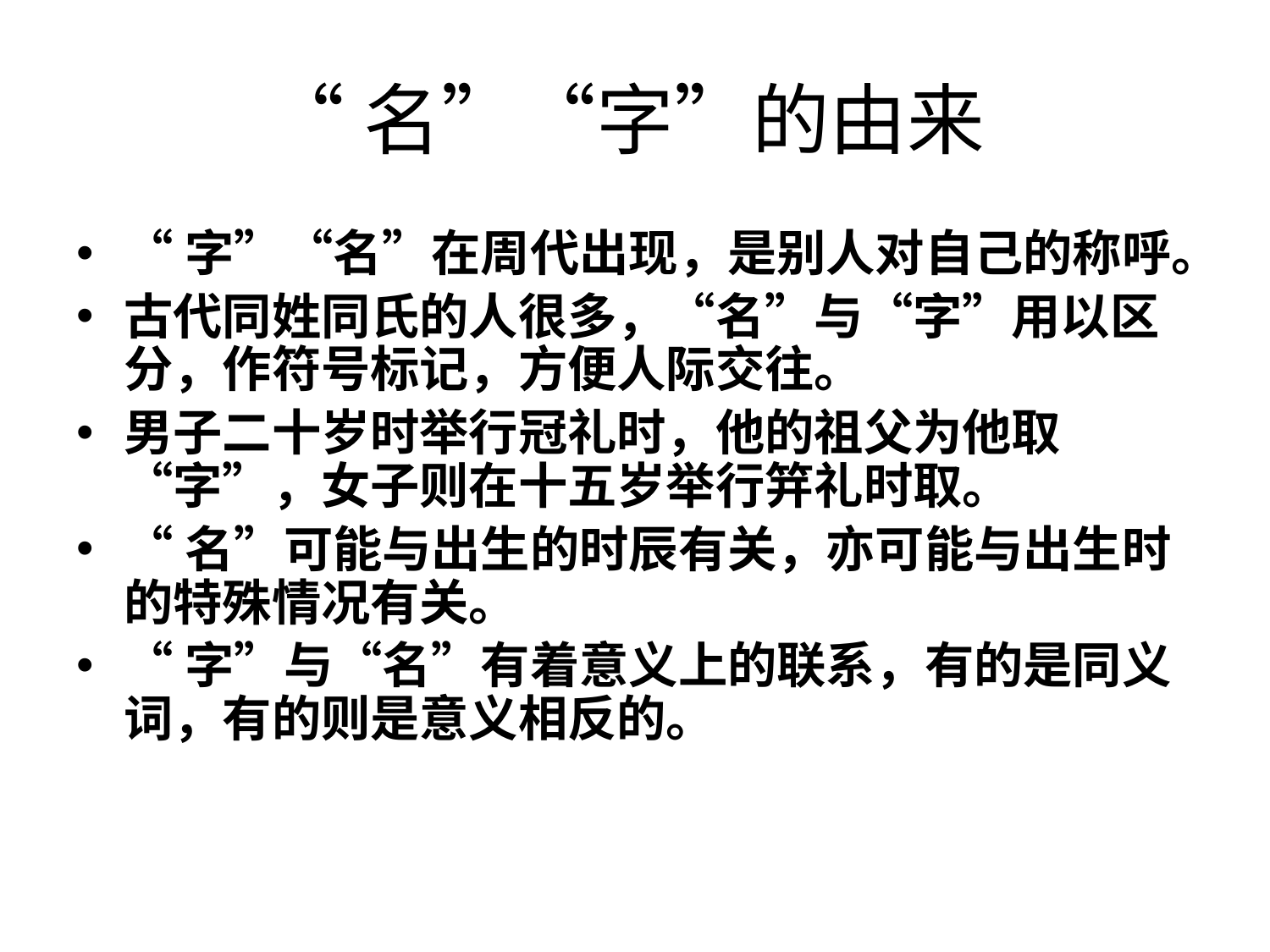

“名”“字”的由来
“字”“名”在周代出现，是别人对自己的称呼。
古代同姓同氏的人很多，“名”与“字”用以区分，作符号标记，方便人际交往。
男子二十岁时举行冠礼时，他的祖父为他取“字”，女子则在十五岁举行笄礼时取。
“名”可能与出生的时辰有关，亦可能与出生时的特殊情况有关。
“字”与“名”有着意义上的联系，有的是同义词，有的则是意义相反的。